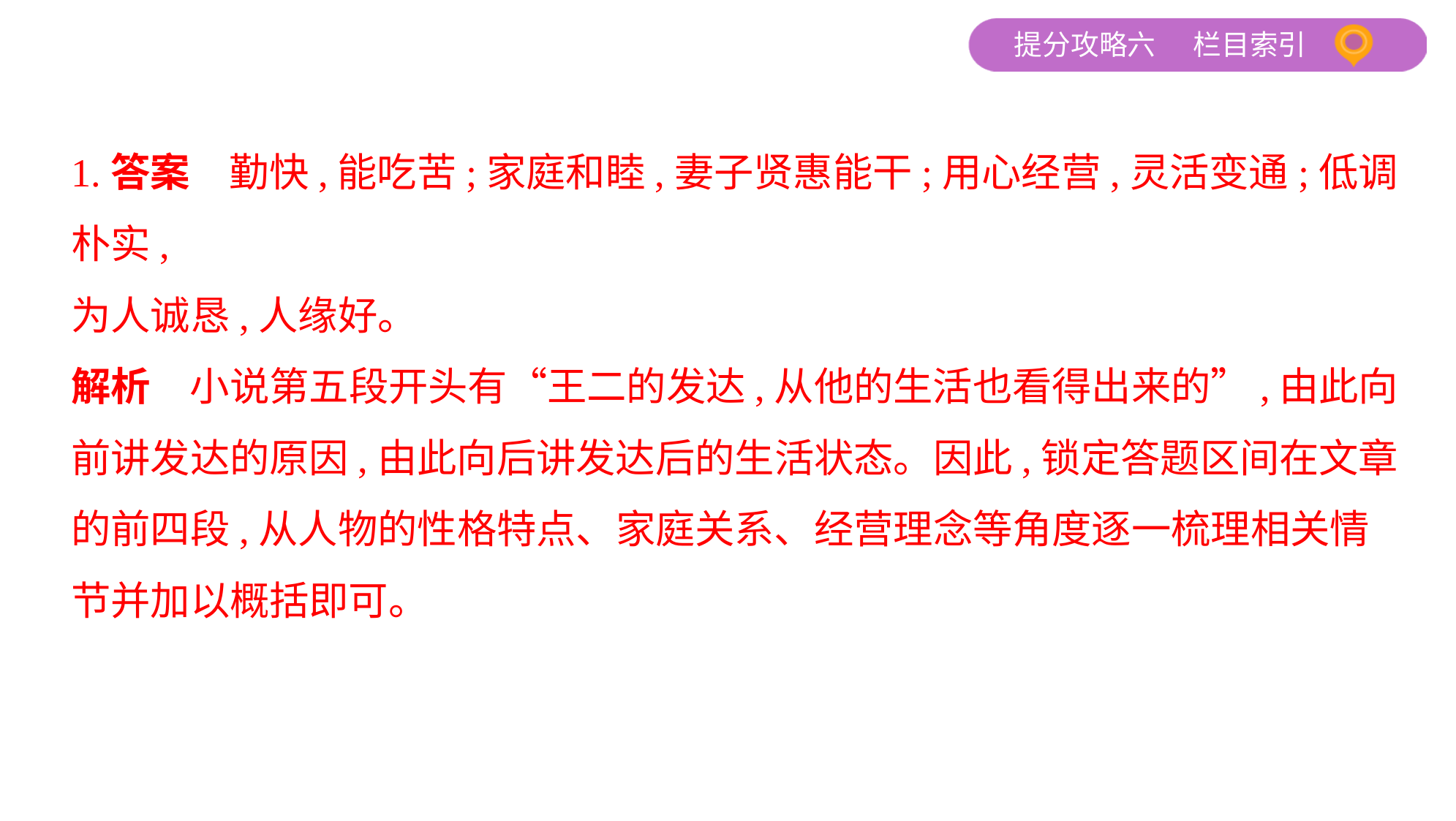

1.答案　勤快,能吃苦;家庭和睦,妻子贤惠能干;用心经营,灵活变通;低调朴实,
为人诚恳,人缘好。
解析　小说第五段开头有“王二的发达,从他的生活也看得出来的”,由此向
前讲发达的原因,由此向后讲发达后的生活状态。因此,锁定答题区间在文章
的前四段,从人物的性格特点、家庭关系、经营理念等角度逐一梳理相关情
节并加以概括即可。